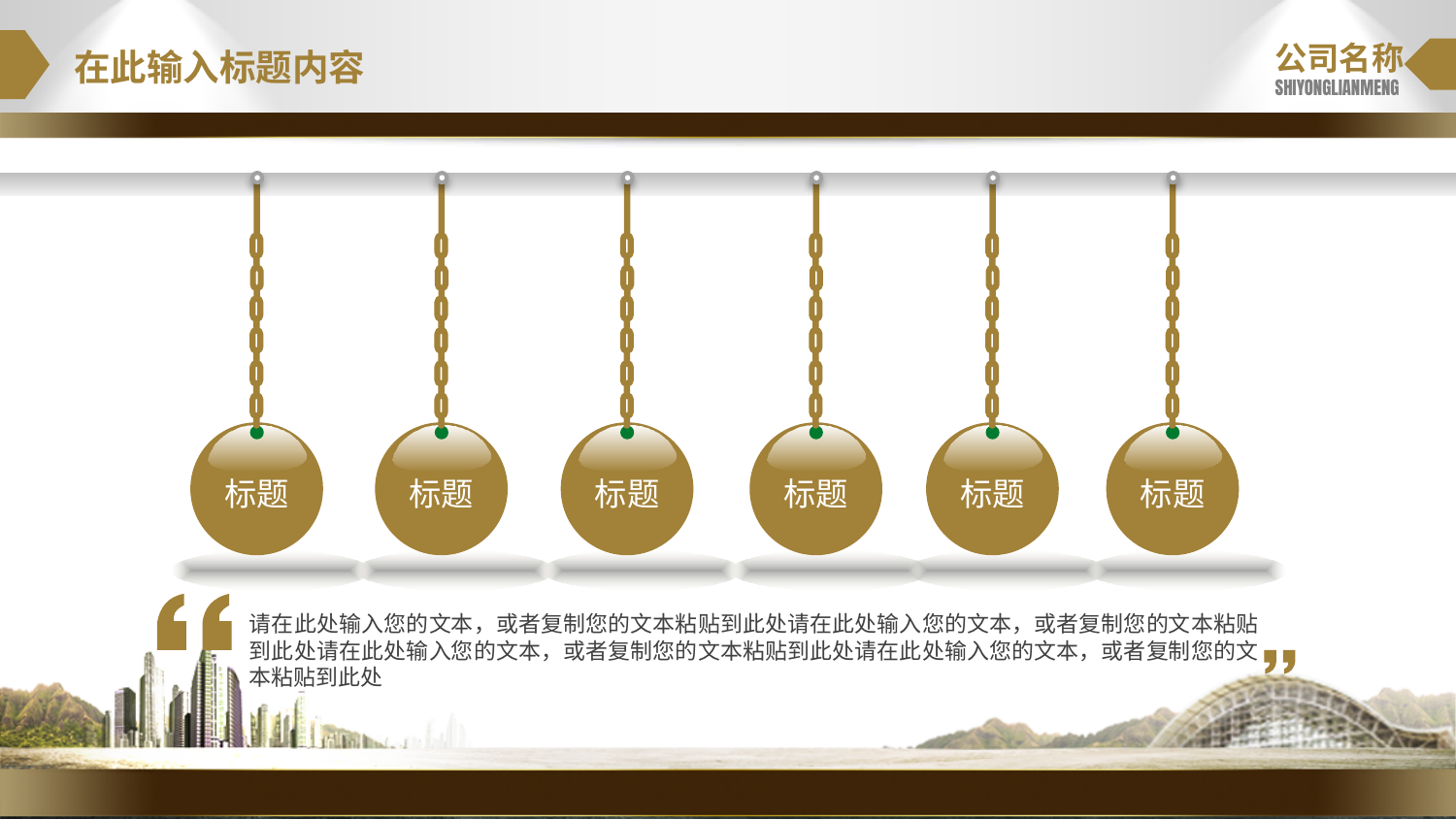

公司名称
SHIYONGLIANMENG

在此输入标题内容

标题

标题

标题

标题

标题

标题

请在此处输入您的文本，或者复制您的文本粘贴到此处请在此处输入您的文本，或者复制您的文本粘贴到此处请在此处输入您的文本，或者复制您的文本粘贴到此处请在此处输入您的文本，或者复制您的文本粘贴到此处